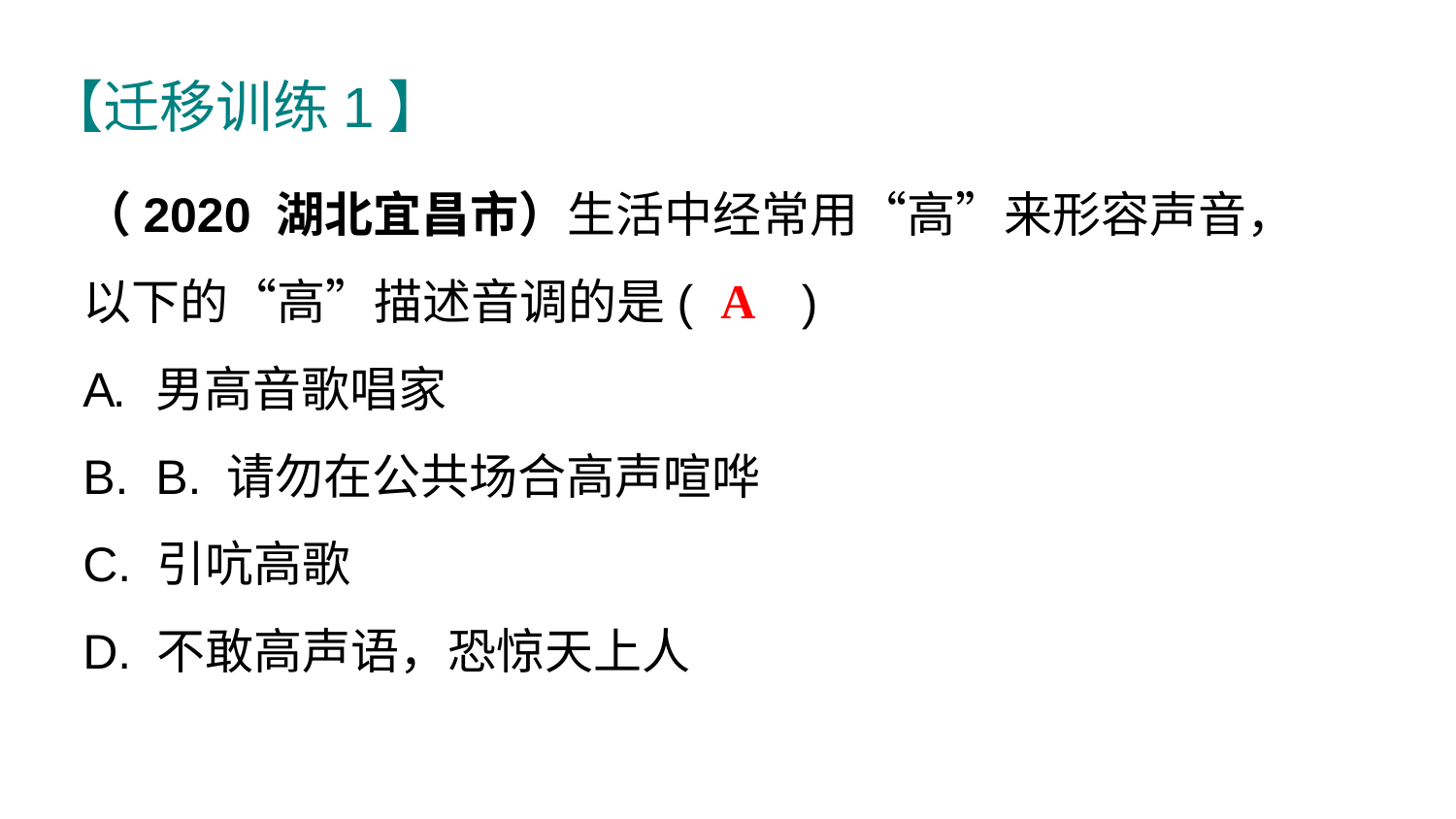

【迁移训练1】
（2020 湖北宜昌市）生活中经常用“高”来形容声音，以下的“高”描述音调的是(        )
男高音歌唱家
B. 请勿在公共场合高声喧哗
C. 引吭高歌
D. 不敢高声语，恐惊天上人
A